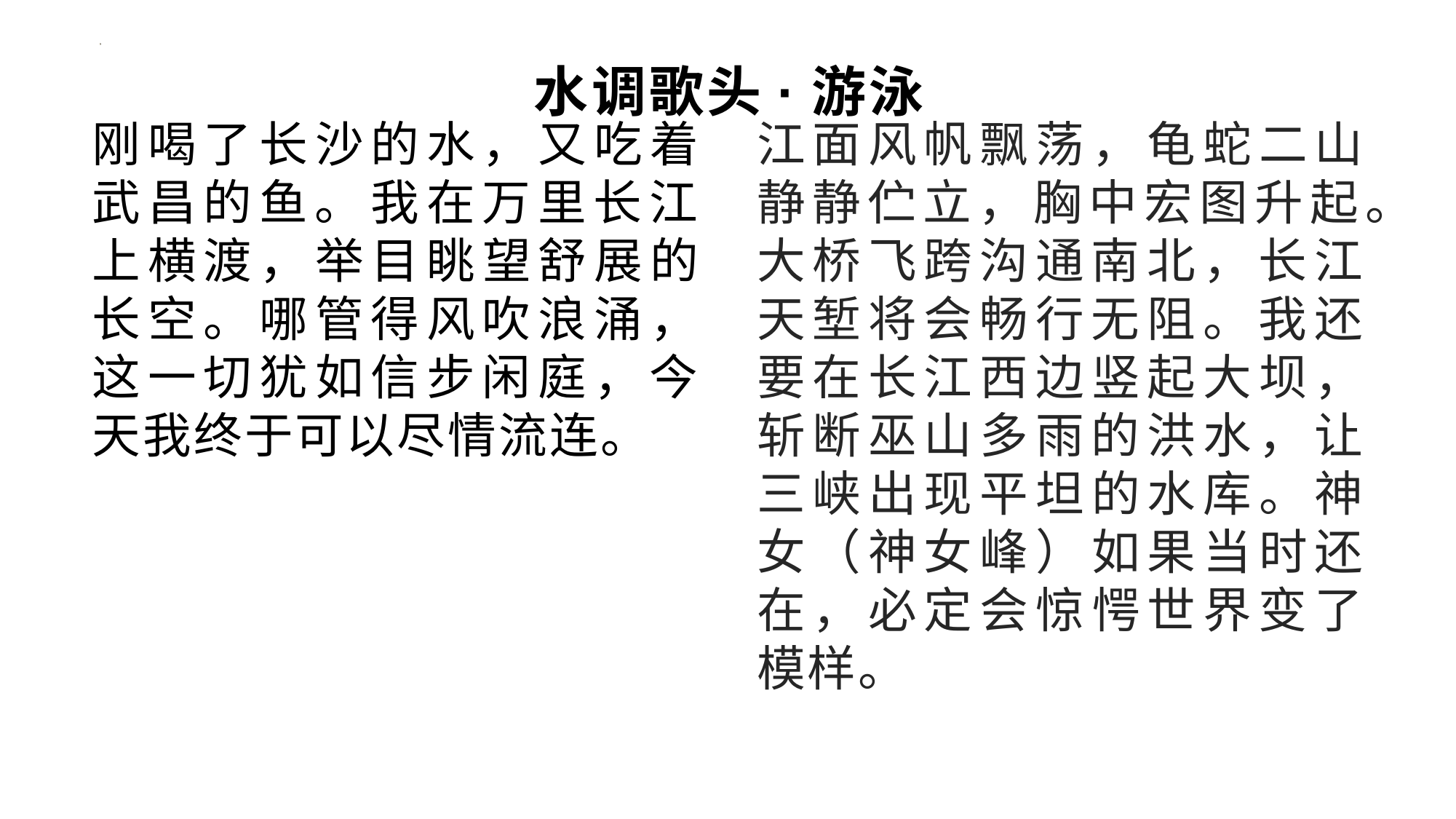

# 水调歌头·游泳
刚喝了长沙的水，又吃着武昌的鱼。我在万里长江上横渡，举目眺望舒展的长空。哪管得风吹浪涌，这一切犹如信步闲庭，今天我终于可以尽情流连。

江面风帆飘荡，龟蛇二山静静伫立，胸中宏图升起。大桥飞跨沟通南北，长江天堑将会畅行无阻。我还要在长江西边竖起大坝，斩断巫山多雨的洪水，让三峡出现平坦的水库。神女（神女峰）如果当时还在，必定会惊愕世界变了模样。